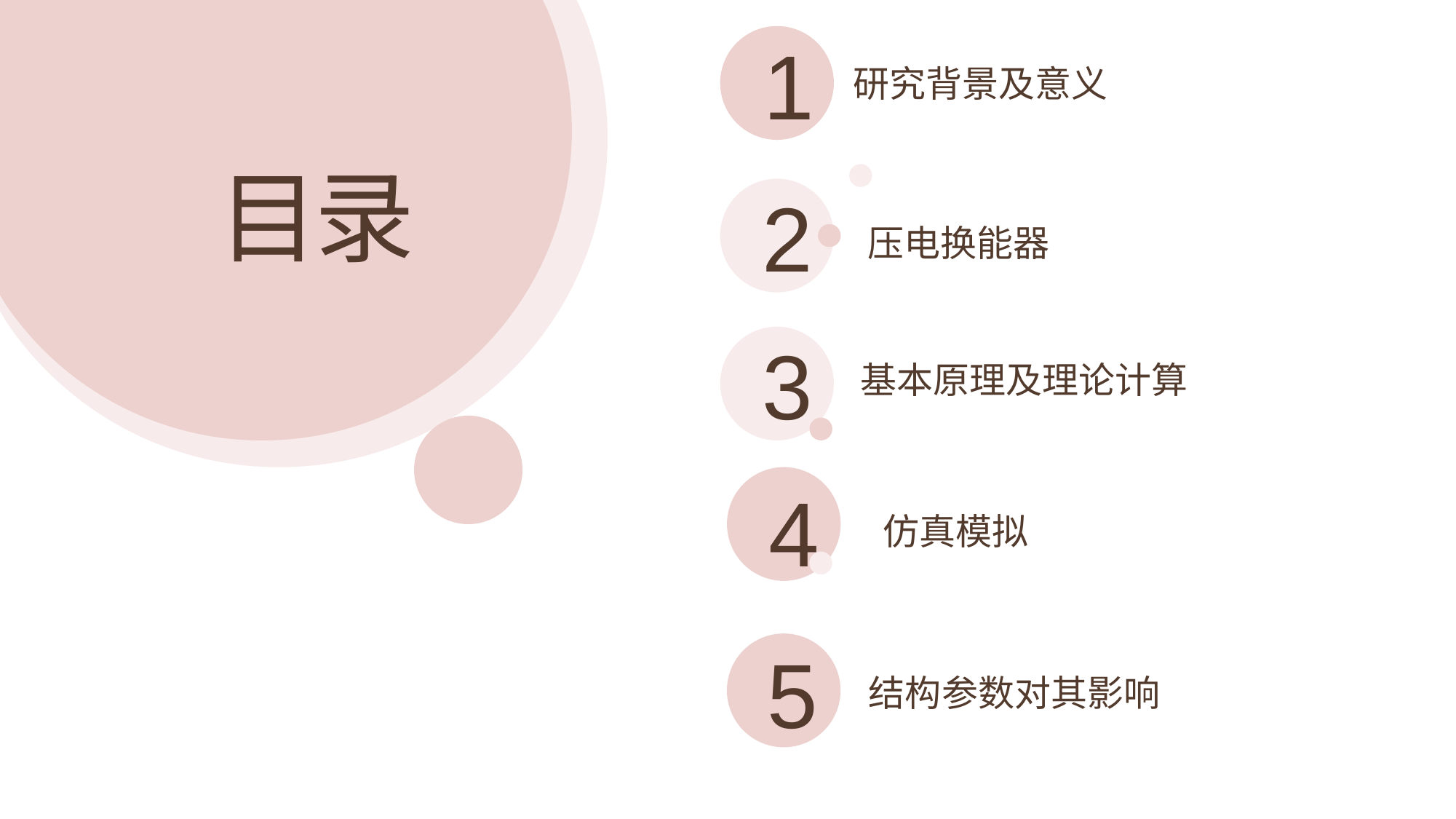

1
研究背景及意义
目录

2
压电换能器

3

基本原理及理论计算

4
仿真模拟

5
结构参数对其影响